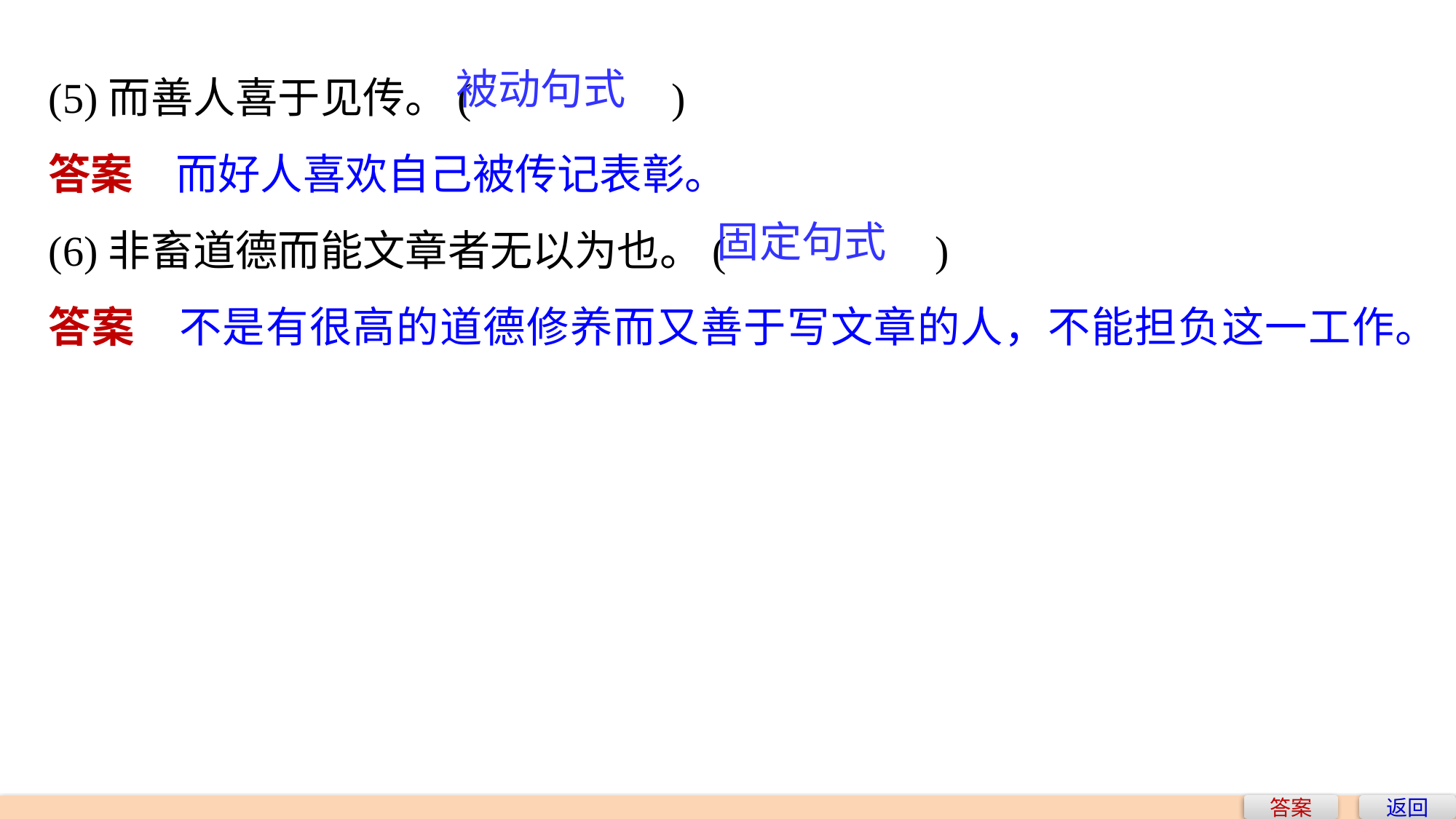

(5)而善人喜于见传。(　　　　 )
答案　而好人喜欢自己被传记表彰。
(6)非畜道德而能文章者无以为也。(　　　　  )
答案　不是有很高的道德修养而又善于写文章的人，不能担负这一工作。
被动句式
固定句式
答案
返回